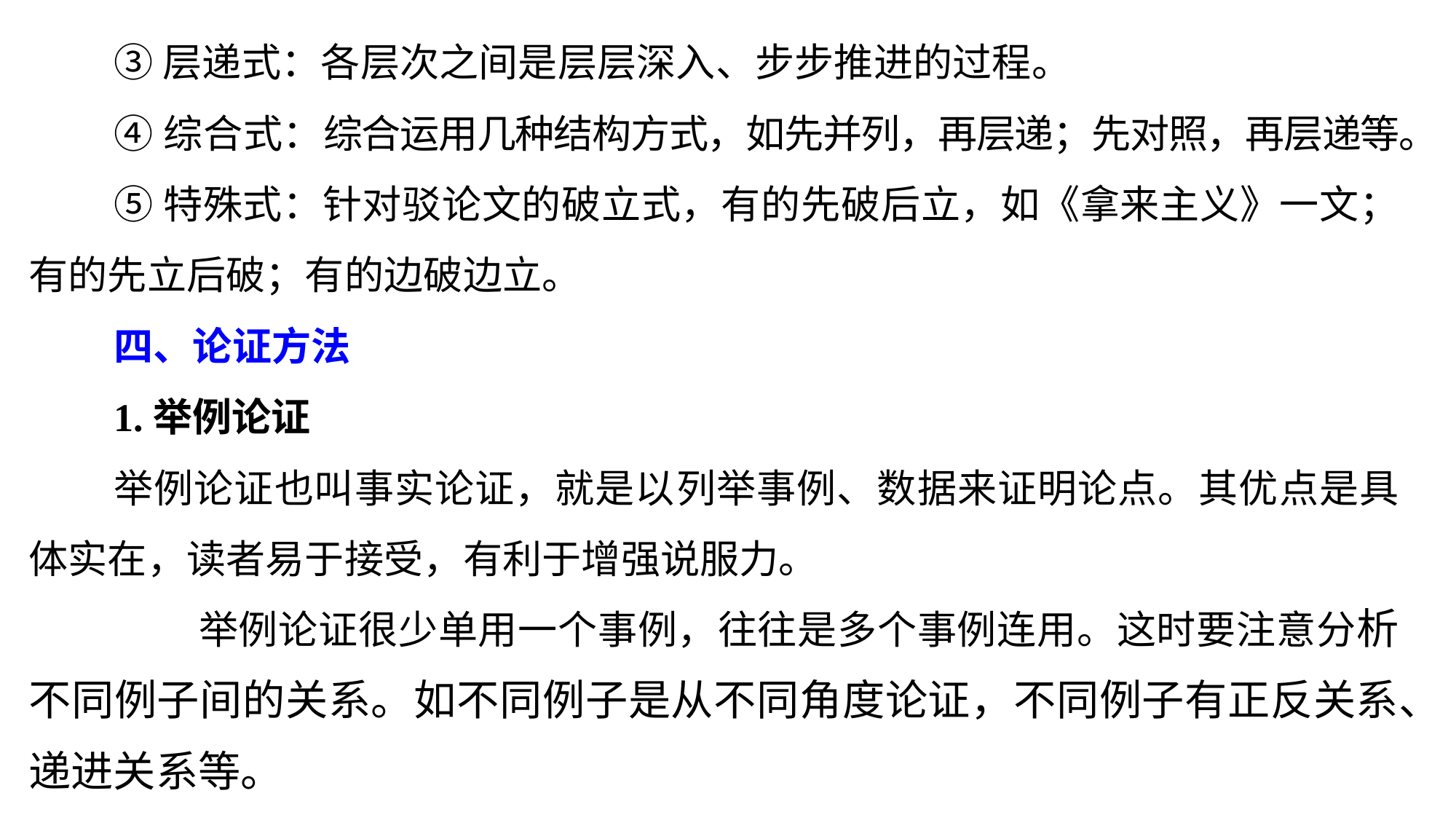

③层递式：各层次之间是层层深入、步步推进的过程。
④综合式：综合运用几种结构方式，如先并列，再层递；先对照，再层递等。
⑤特殊式：针对驳论文的破立式，有的先破后立，如《拿来主义》一文；有的先立后破；有的边破边立。
四、论证方法
1.举例论证
举例论证也叫事实论证，就是以列举事例、数据来证明论点。其优点是具体实在，读者易于接受，有利于增强说服力。
        举例论证很少单用一个事例，往往是多个事例连用。这时要注意分析不同例子间的关系。如不同例子是从不同角度论证，不同例子有正反关系、递进关系等。